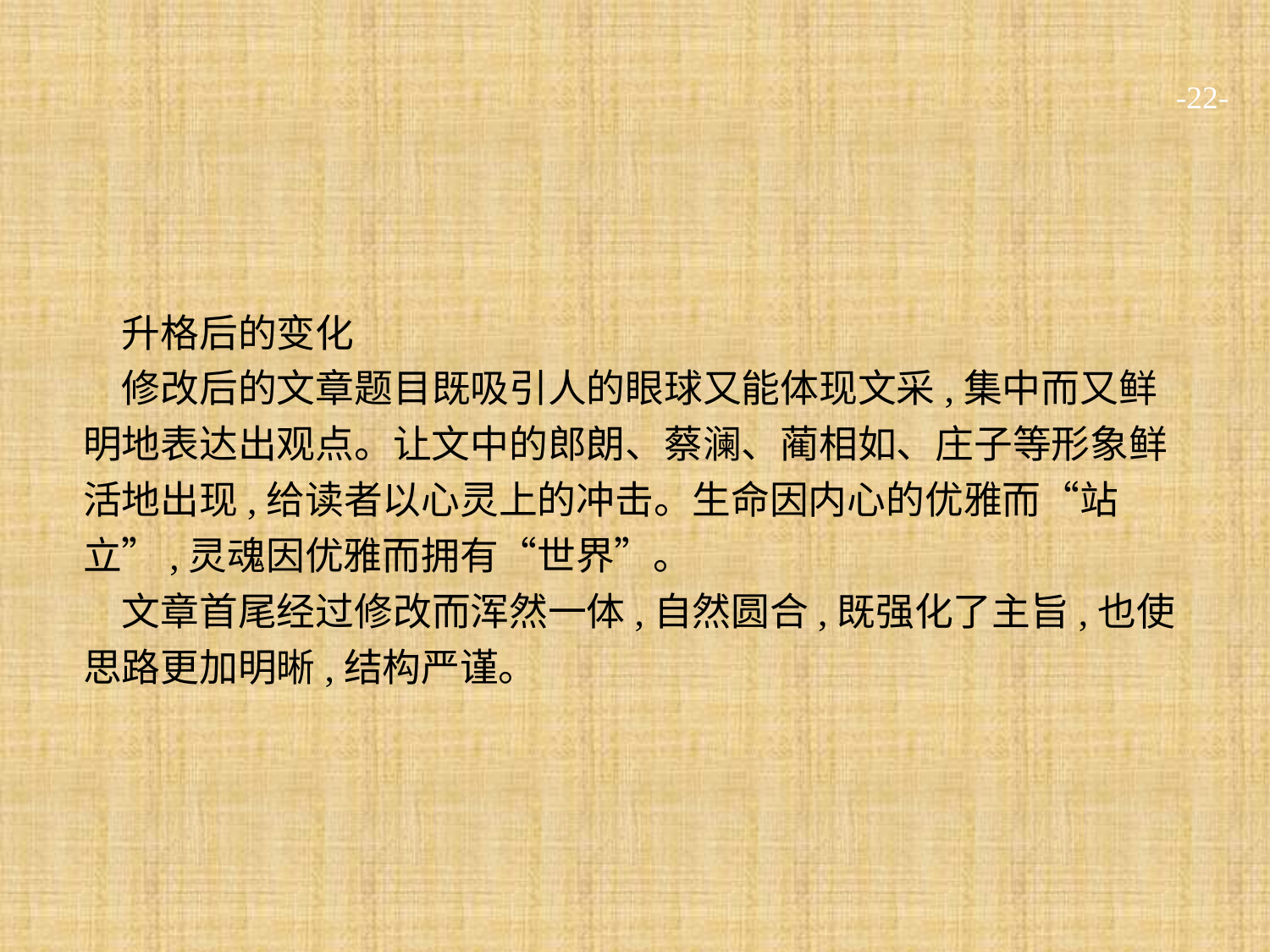

-22-
升格后的变化
修改后的文章题目既吸引人的眼球又能体现文采,集中而又鲜明地表达出观点。让文中的郎朗、蔡澜、蔺相如、庄子等形象鲜活地出现,给读者以心灵上的冲击。生命因内心的优雅而“站立”,灵魂因优雅而拥有“世界”。
文章首尾经过修改而浑然一体,自然圆合,既强化了主旨,也使思路更加明晰,结构严谨。